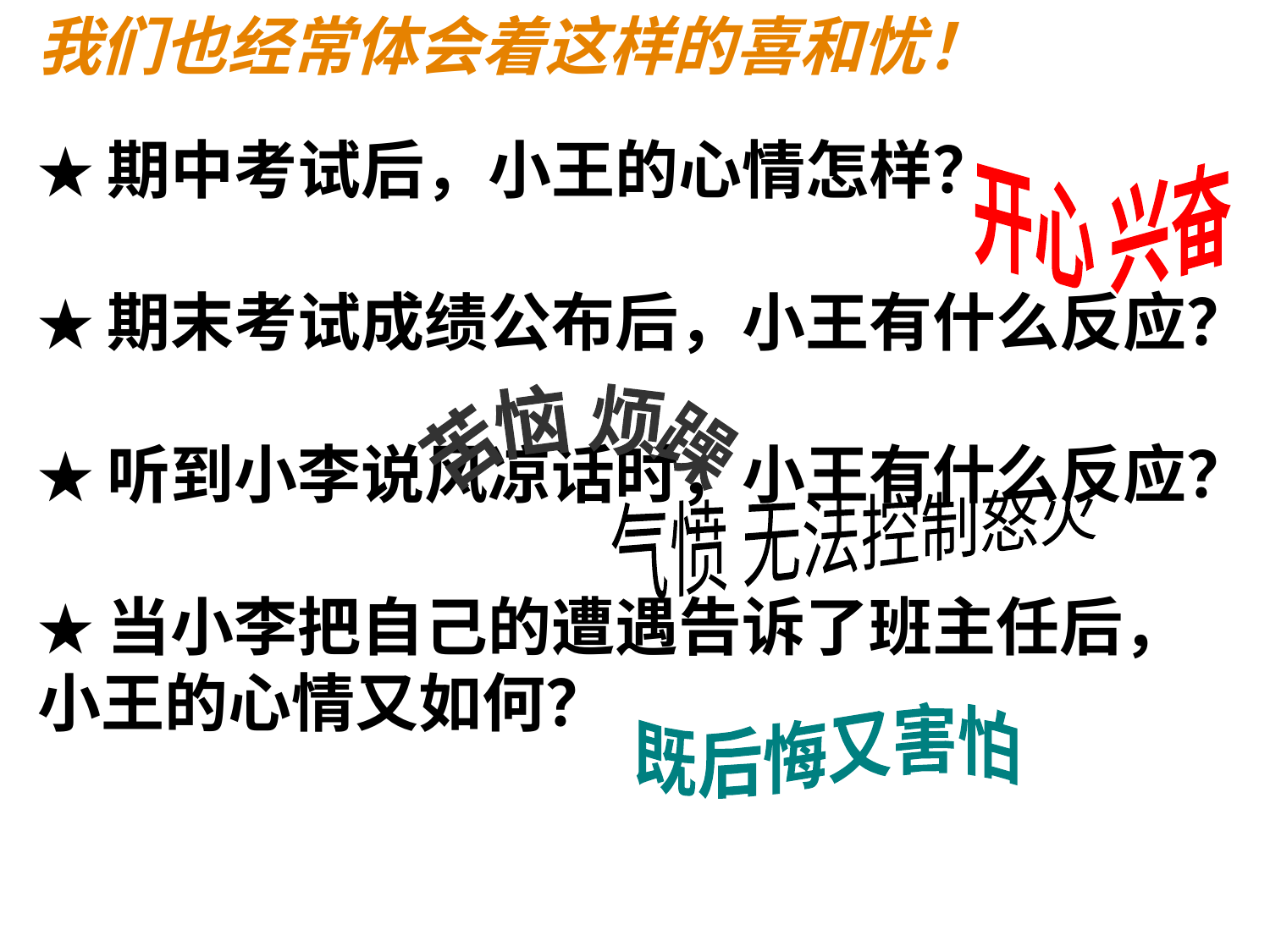

我们也经常体会着这样的喜和忧！

★期中考试后，小王的心情怎样？

★期末考试成绩公布后，小王有什么反应？

★听到小李说风凉话时，小王有什么反应？

★当小李把自己的遭遇告诉了班主任后，小王的心情又如何？

开心 兴奋
苦恼 烦躁
气愤 无法控制怒火
既后悔又害怕